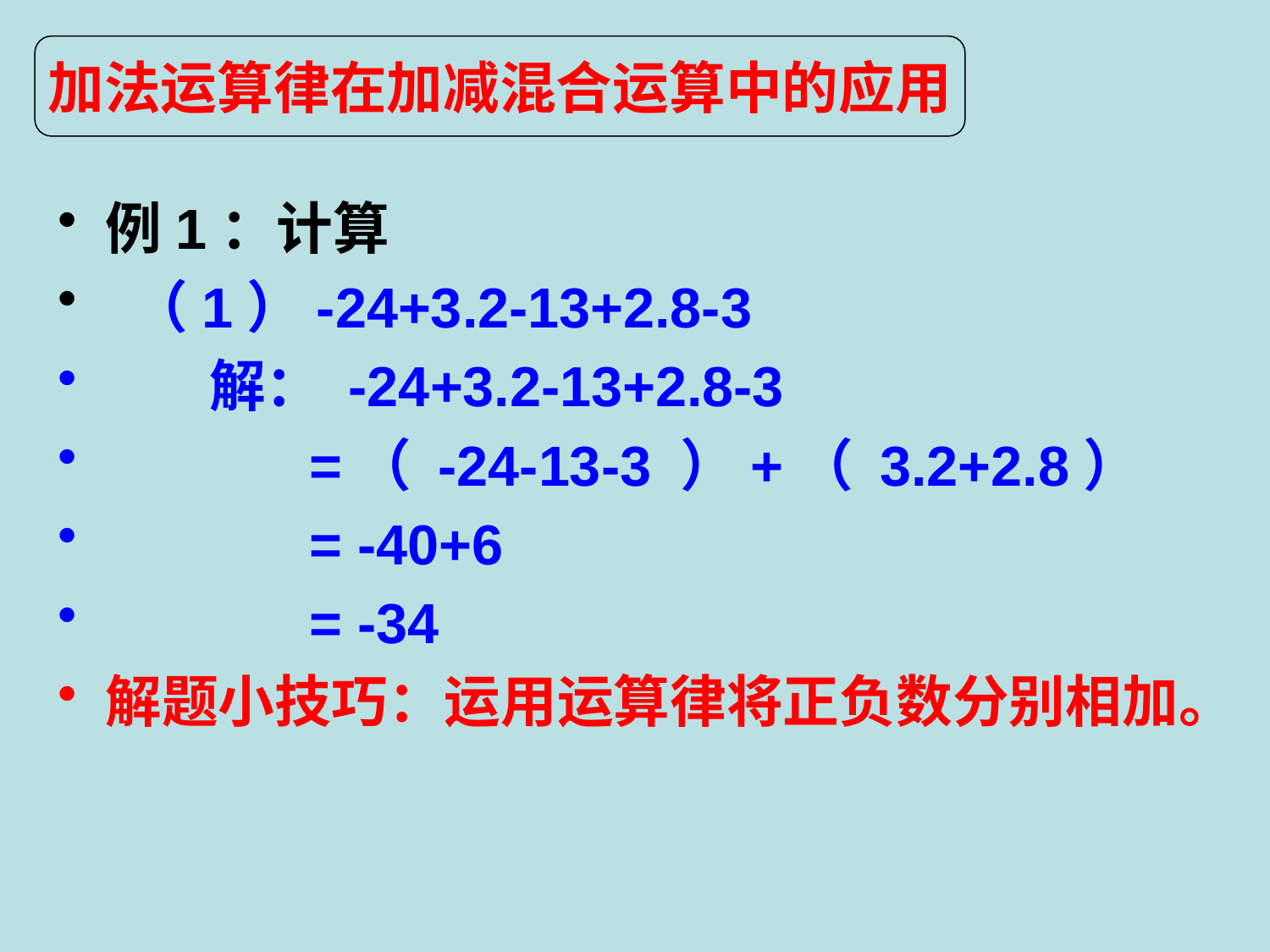

加法运算律在加减混合运算中的应用
例1：计算
 （1）-24+3.2-13+2.8-3
       解： -24+3.2-13+2.8-3
             =（ -24-13-3 ）+（ 3.2+2.8）
             = -40+6
             = -34
解题小技巧：运用运算律将正负数分别相加。